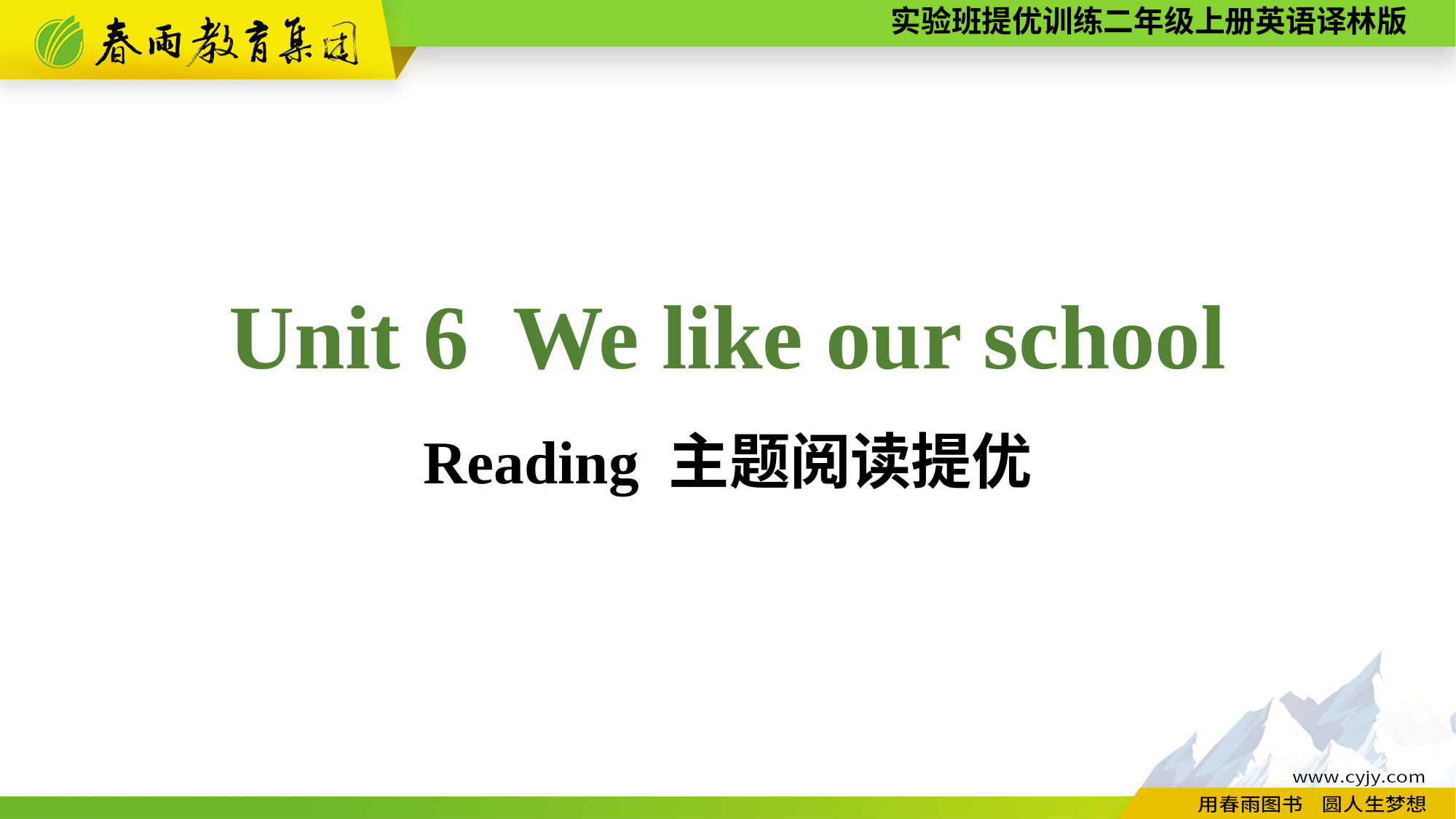

Unit 6  We like our school
Reading 主题阅读提优